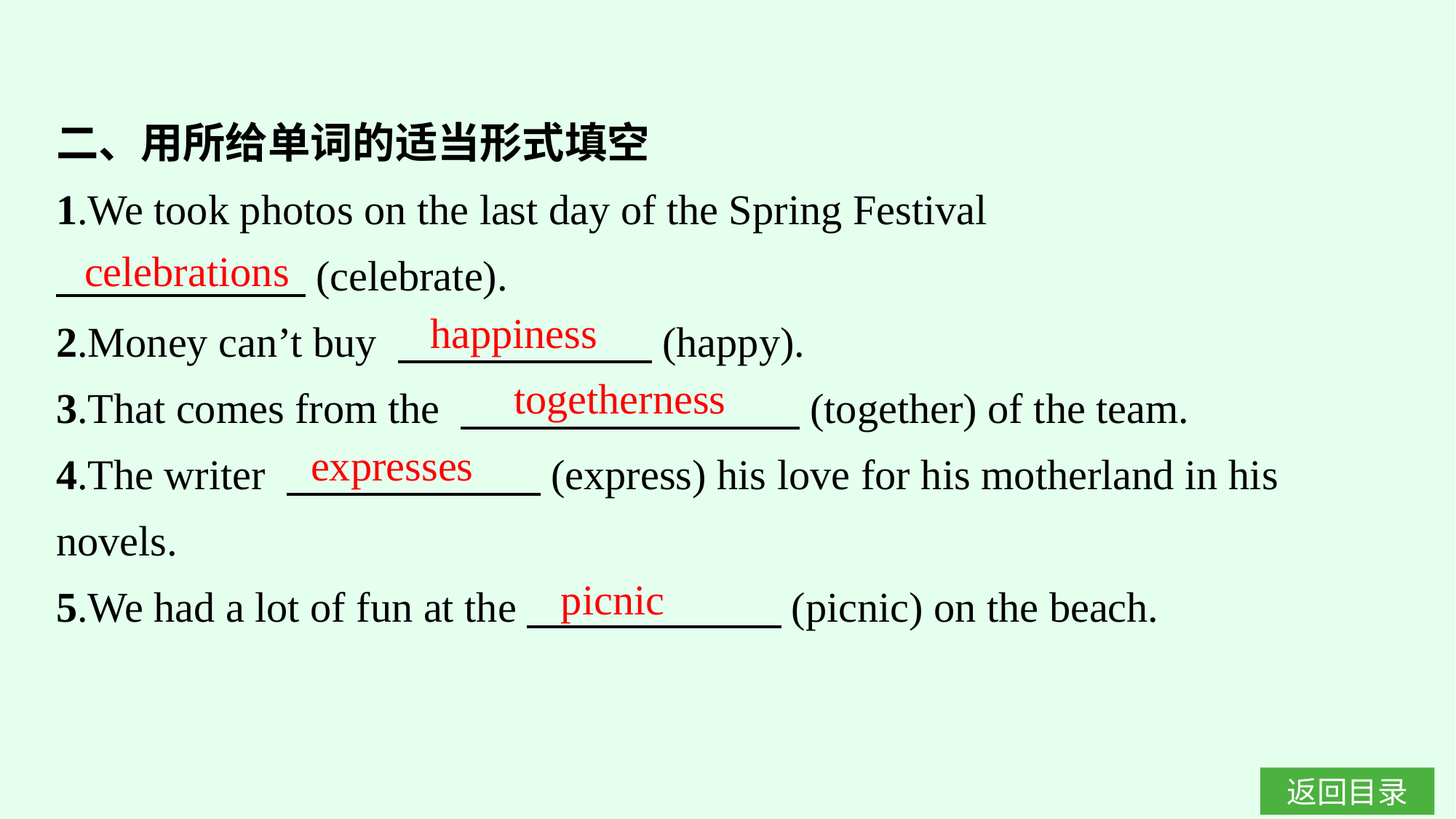

二、用所给单词的适当形式填空
1.We took photos on the last day of the Spring Festival
　　　    　　(celebrate).
2.Money can’t buy 　　　　　　(happy).
3.That comes from the 　　　　　　　　(together) of the team.
4.The writer 　　　　　　(express) his love for his motherland in his novels.
5.We had a lot of fun at the　　　　　　(picnic) on the beach.
celebrations
happiness
togetherness
expresses
picnic